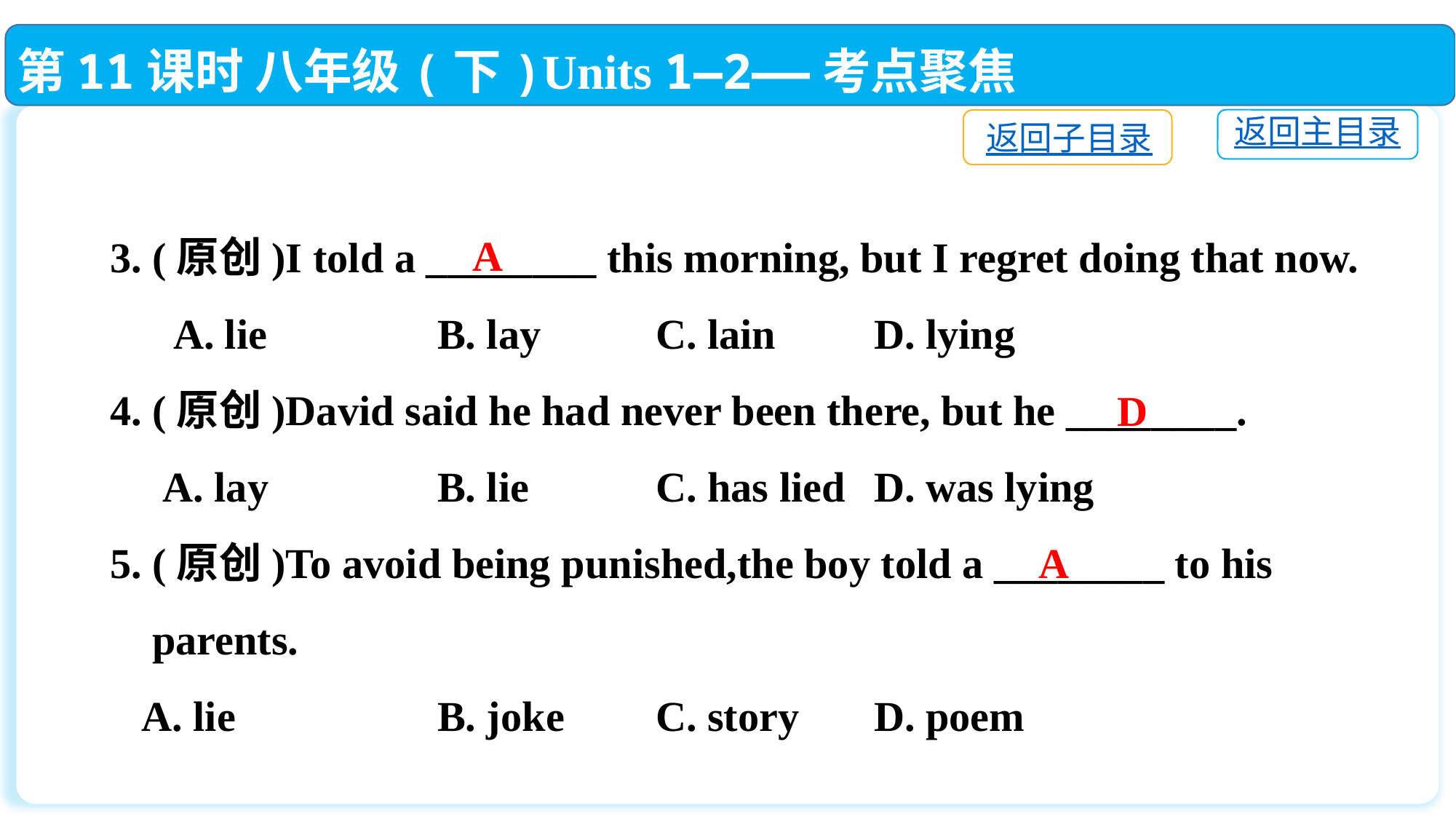

第11课时 八年级(下)Units 1—2——考点聚焦

返回主目录

返回子目录
3. (原创)I told a ________ this morning, but I regret doing that now.
      A. lie		B. lay		C. lain	D. lying
4. (原创)David said he had never been there, but he ________.
     A. lay		B. lie		C. has lied	D. was lying
5. (原创)To avoid being punished,the boy told a ________ to his
    parents.
   A. lie		B. joke	C. story	D. poem
A
D
A